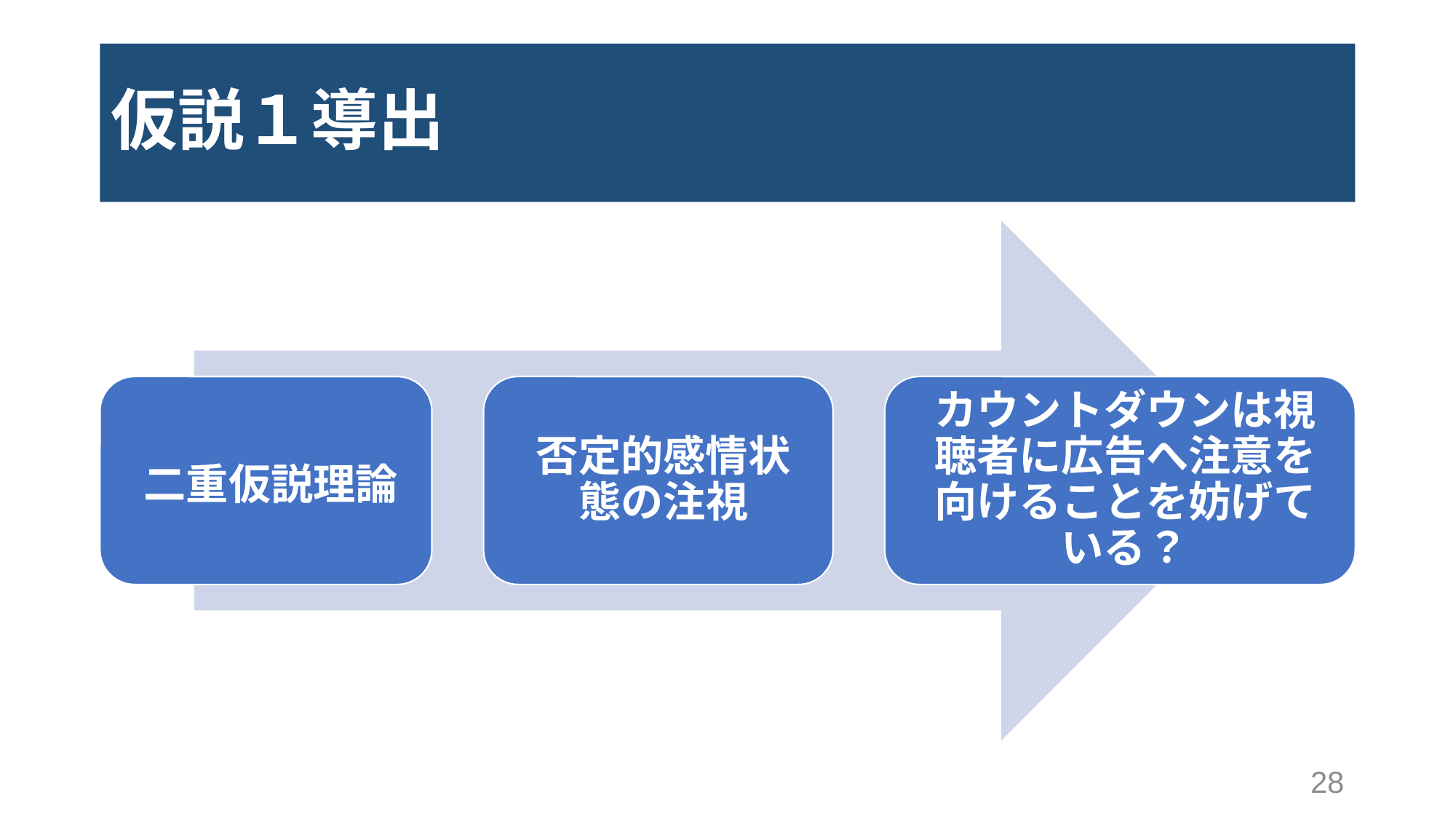

# 仮説１導出

二重仮説理論

否定的感情状態の注視
カウントダウンは視聴者に広告へ注意を向けることを妨げている？

28